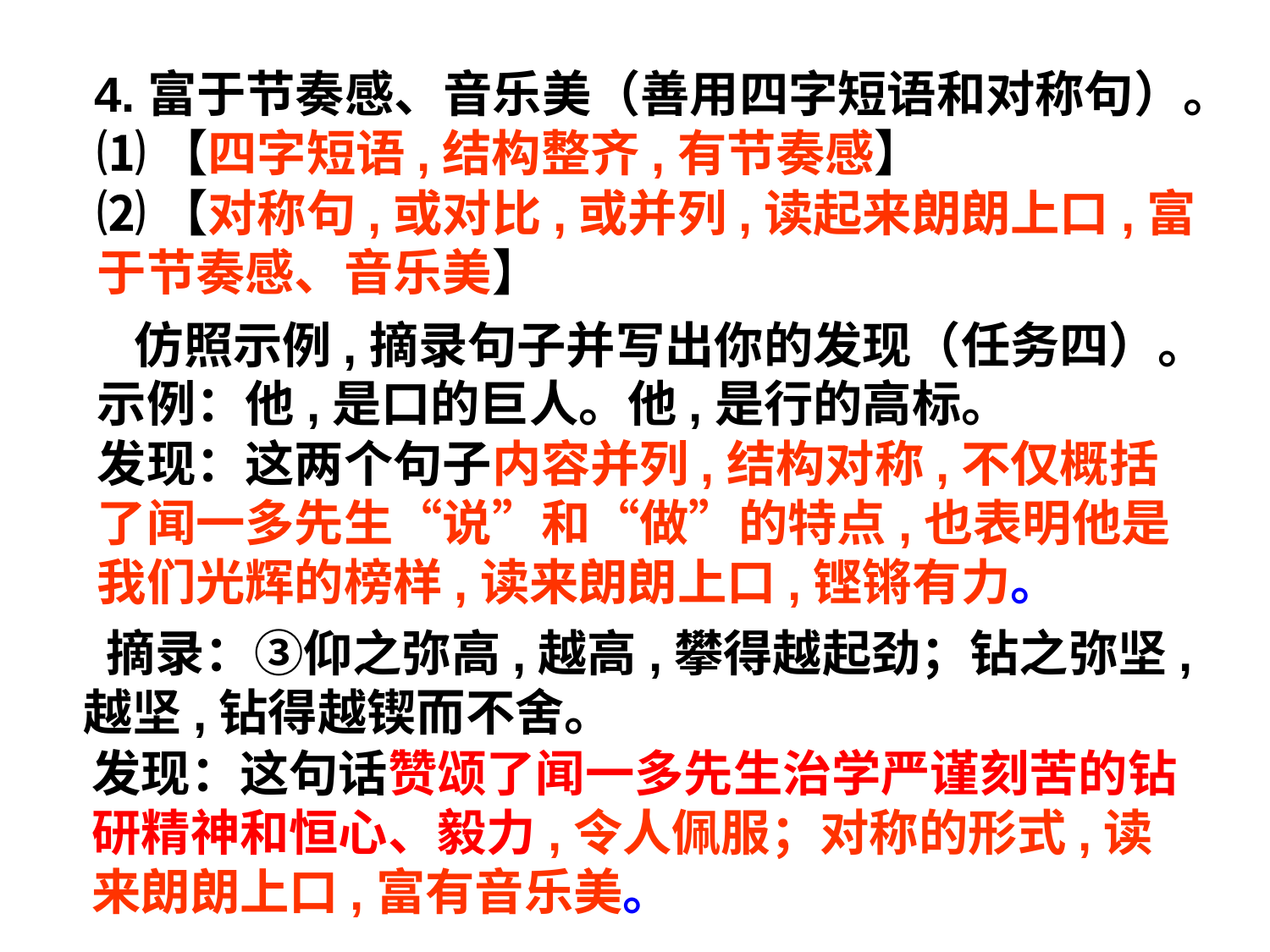

4.富于节奏感、音乐美（善用四字短语和对称句）。
⑴【四字短语,结构整齐,有节奏感】
⑵【对称句,或对比,或并列,读起来朗朗上口,富于节奏感、音乐美】
仿照示例,摘录句子并写出你的发现（任务四）。
示例：他,是口的巨人。他,是行的高标。
发现：这两个句子内容并列,结构对称,不仅概括了闻一多先生“说”和“做”的特点,也表明他是我们光辉的榜样,读来朗朗上口,铿锵有力。
 摘录：③仰之弥高,越高,攀得越起劲；钻之弥坚,越坚,钻得越锲而不舍。
发现：这句话赞颂了闻一多先生治学严谨刻苦的钻研精神和恒心、毅力,令人佩服；对称的形式,读来朗朗上口,富有音乐美。